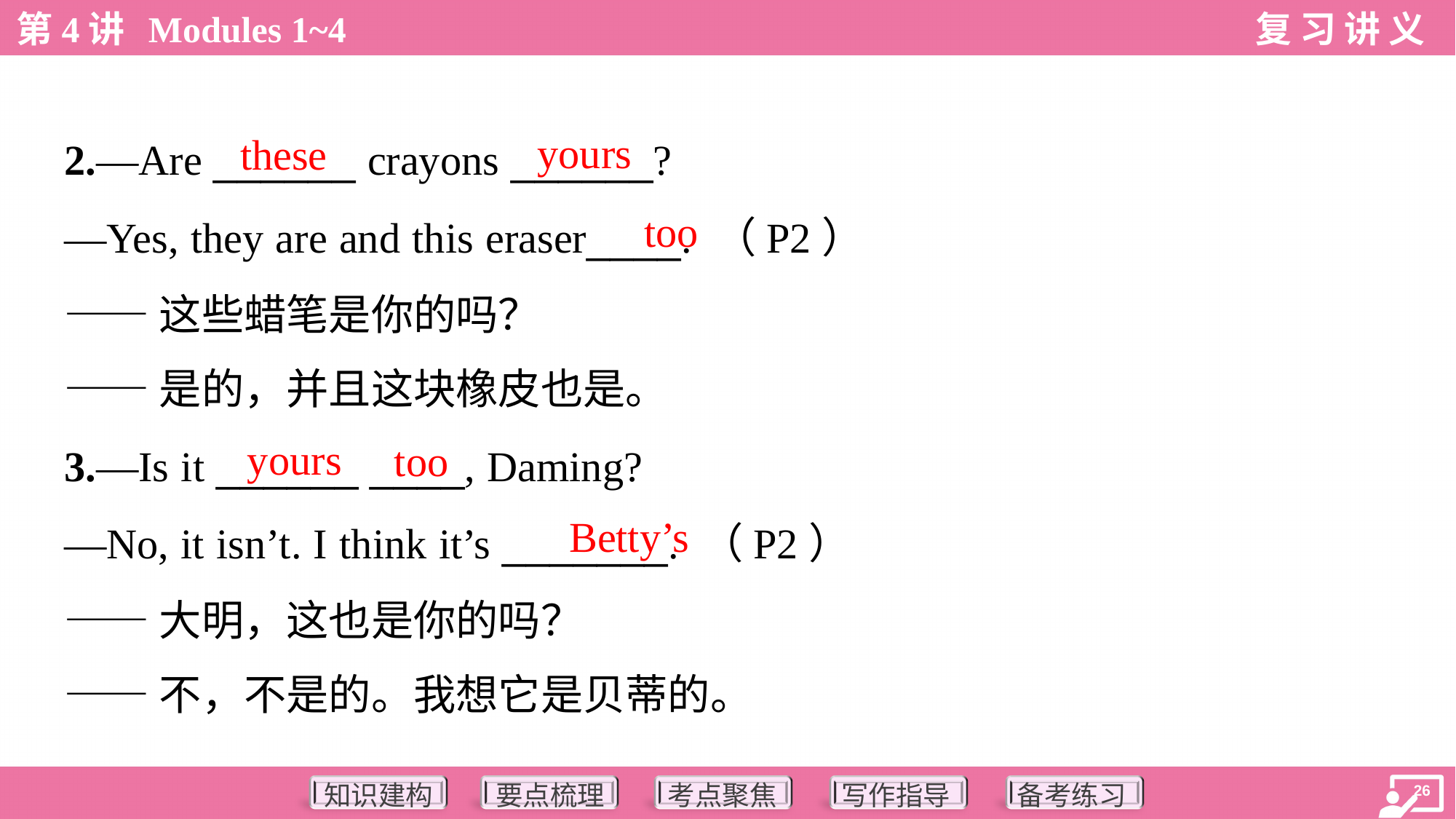

yours
these
2.—Are ______ crayons ______?
—Yes, they are and this eraser____. （P2）
——这些蜡笔是你的吗？
——是的，并且这块橡皮也是。
too
yours
too
3.—Is it ______ ____, Daming?
—No, it isn’t. I think it’s _______. （P2）
——大明，这也是你的吗？
——不，不是的。我想它是贝蒂的。
Betty’s